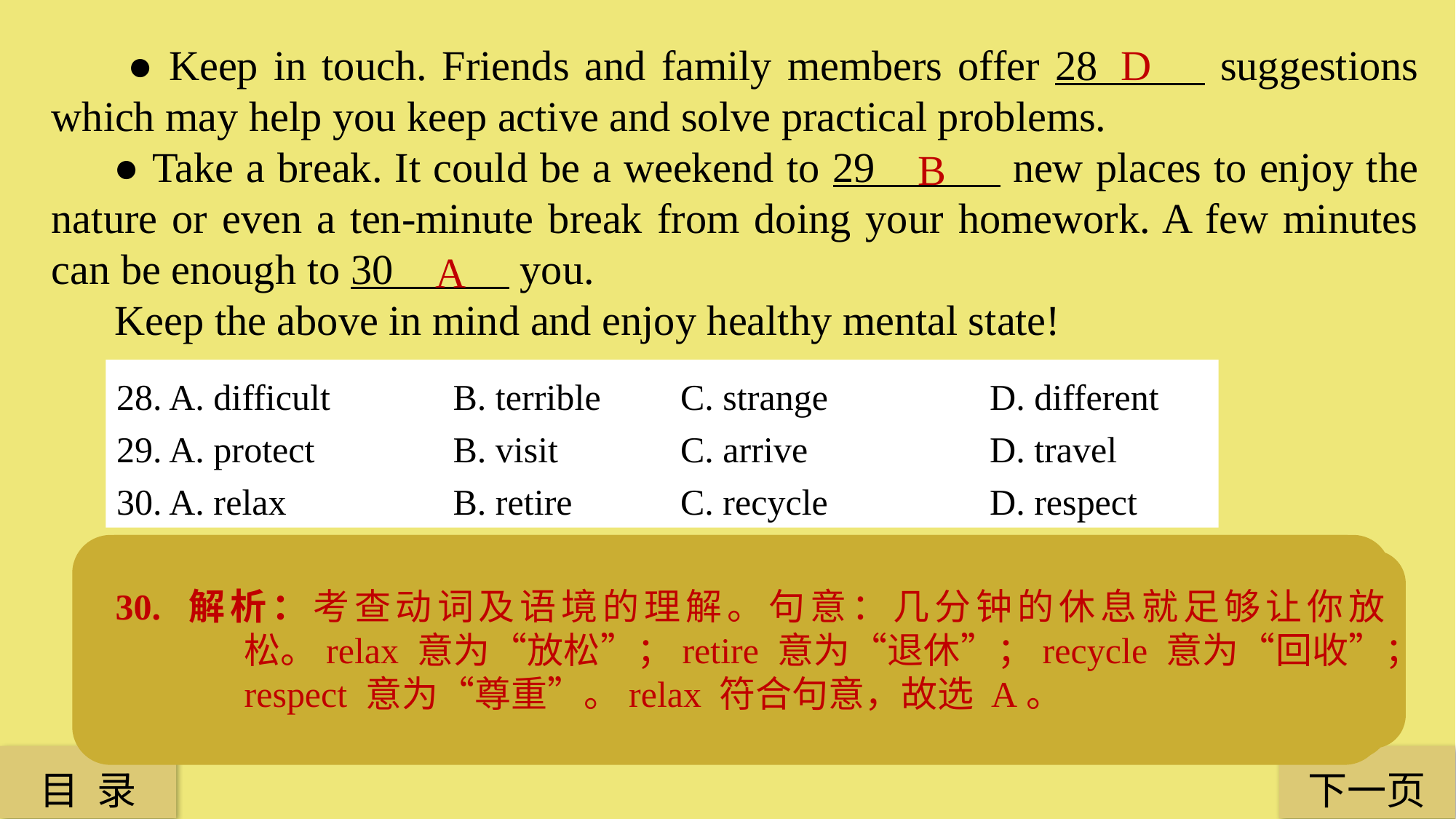

● Keep in touch. Friends and family members offer 28        suggestions which may help you keep active and solve practical problems.
     ● Take a break. It could be a weekend to 29           new places to enjoy the nature or even a ten-minute break from doing your homework. A few minutes can be enough to 30            you.
      Keep the above in mind and enjoy healthy mental state!
D
B
A
28. A. difficult 	 B. terrible 	  C. strange 	 	D. different
29. A. protect 		 B. visit 	  C. arrive 		D. travel
30. A. relax 		 B. retire 	  C. recycle 		D. respect
28. 解析：考查形容词及语境的理解。句意：朋友和家人可以给你提供不同的建议，这些建议可以使你保持积极的状态，解决实际的问题。difficult 意为“困难的”；terrible意为“可怕的，糟糕的”；strange 意为“奇怪的，陌生的”；different 意为“不同的，各种各样的”。根据句意可知，朋友和家人可以提供各种各样的建议。故选 D。
29. 解析：考查动词及语境的理解。句意：周末的时候，去新的地方参观，享受自然，甚至在写作业的时候休息 10 分钟。protect 意为“保护”；visit 意为“参观”；arrive意为“到达”；travel 意为“旅行”。根据句意可知，这里是建议我们去新的地方探访。故选 B。
30. 解析：考查动词及语境的理解。句意：几分钟的休息就足够让你放松。relax 意为“放松”；retire 意为“退休”；recycle 意为“回收”；respect 意为“尊重”。relax 符合句意，故选 A。